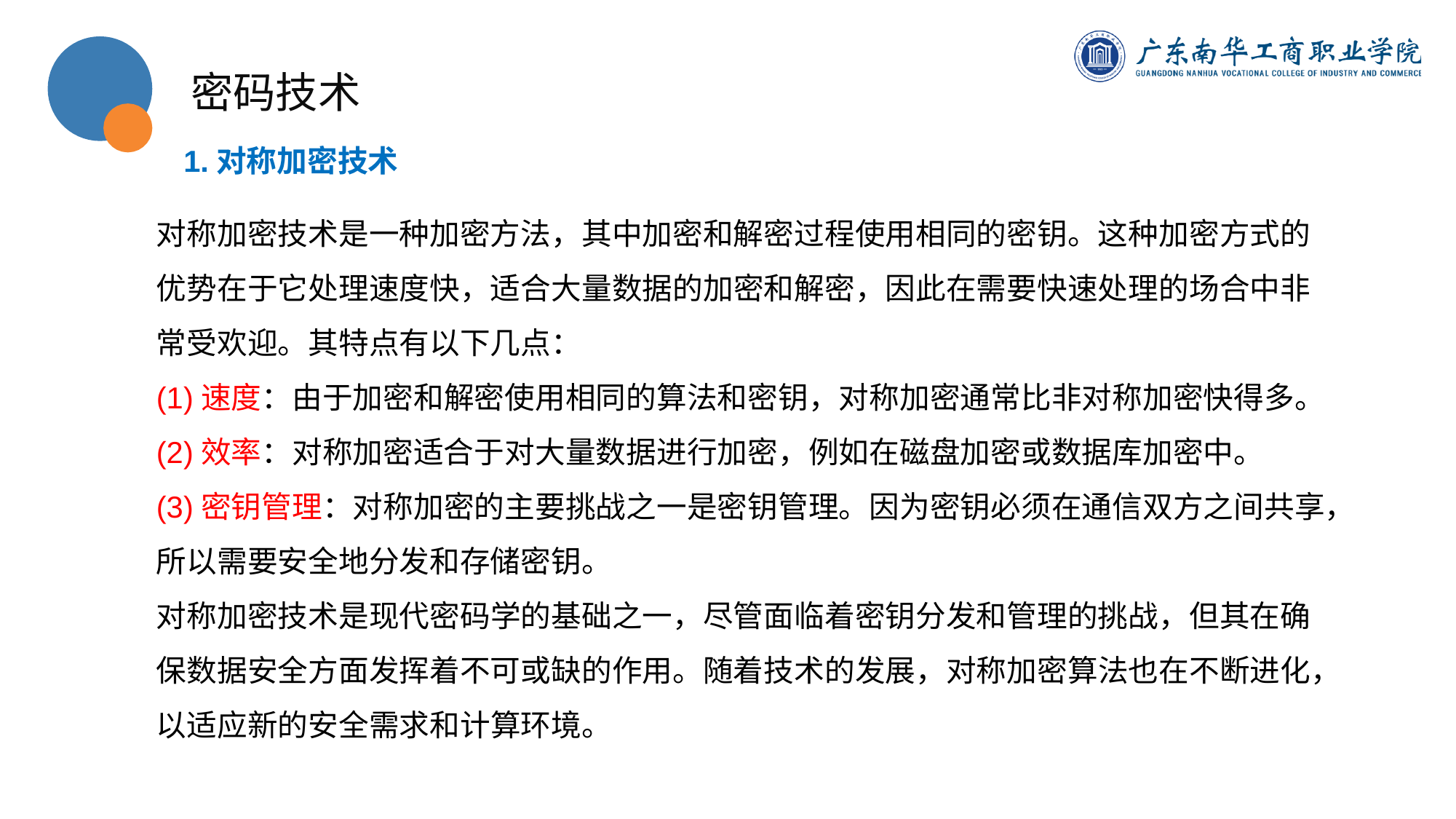

密码技术

1.对称加密技术
对称加密技术是一种加密方法，其中加密和解密过程使用相同的密钥。这种加密方式的优势在于它处理速度快，适合大量数据的加密和解密，因此在需要快速处理的场合中非常受欢迎。其特点有以下几点：
(1)速度：由于加密和解密使用相同的算法和密钥，对称加密通常比非对称加密快得多。
(2)效率：对称加密适合于对大量数据进行加密，例如在磁盘加密或数据库加密中。
(3)密钥管理：对称加密的主要挑战之一是密钥管理。因为密钥必须在通信双方之间共享，所以需要安全地分发和存储密钥。
对称加密技术是现代密码学的基础之一，尽管面临着密钥分发和管理的挑战，但其在确保数据安全方面发挥着不可或缺的作用。随着技术的发展，对称加密算法也在不断进化，以适应新的安全需求和计算环境。